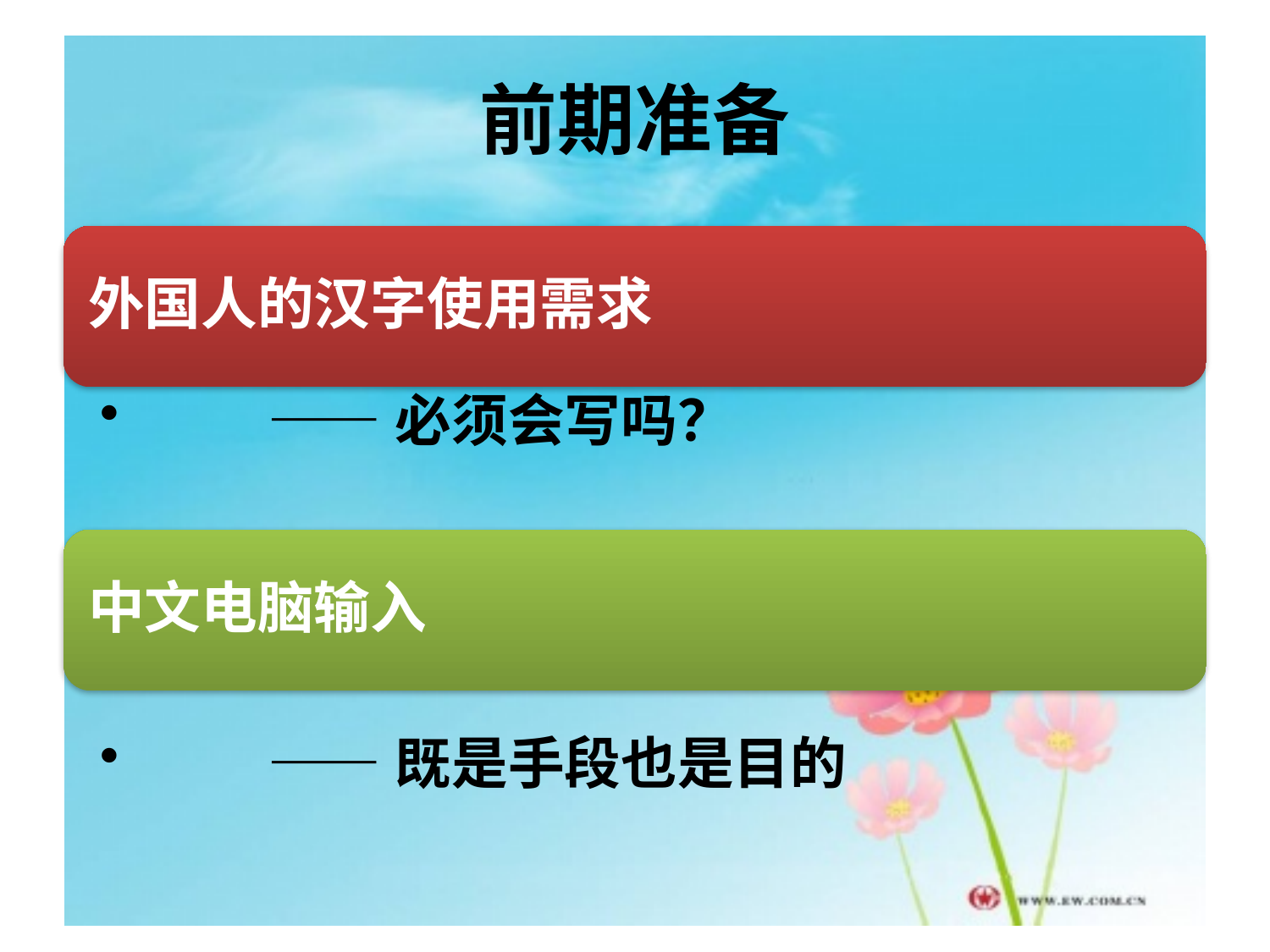

# 前期准备
外国人的汉字使用需求
          ——必须会写吗？
中文电脑输入
          ——既是手段也是目的